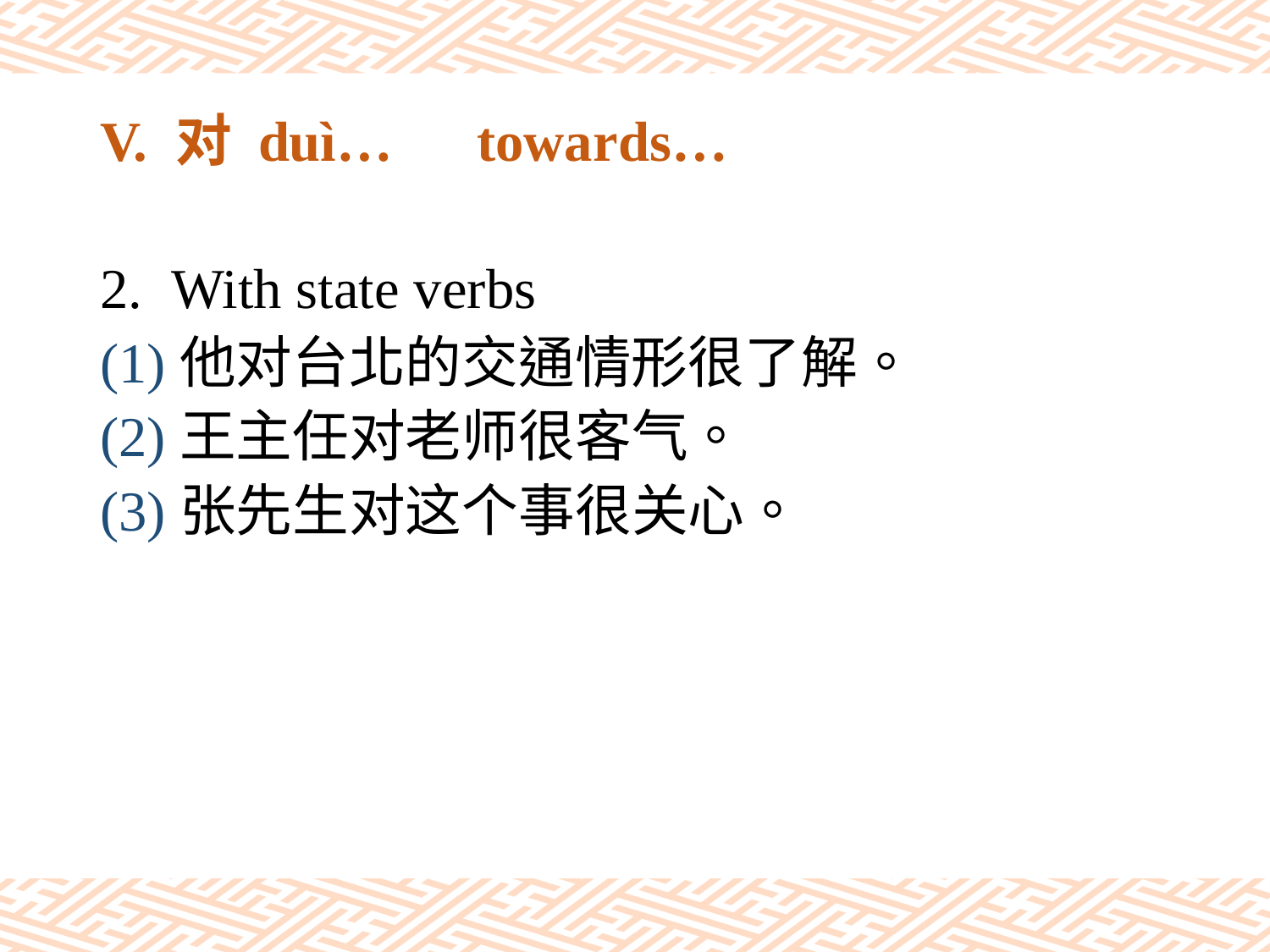

# V. 对 duì…　towards…
With state verbs
(1)他对台北的交通情形很了解。
(2)王主任对老师很客气。
(3)张先生对这个事很关心。